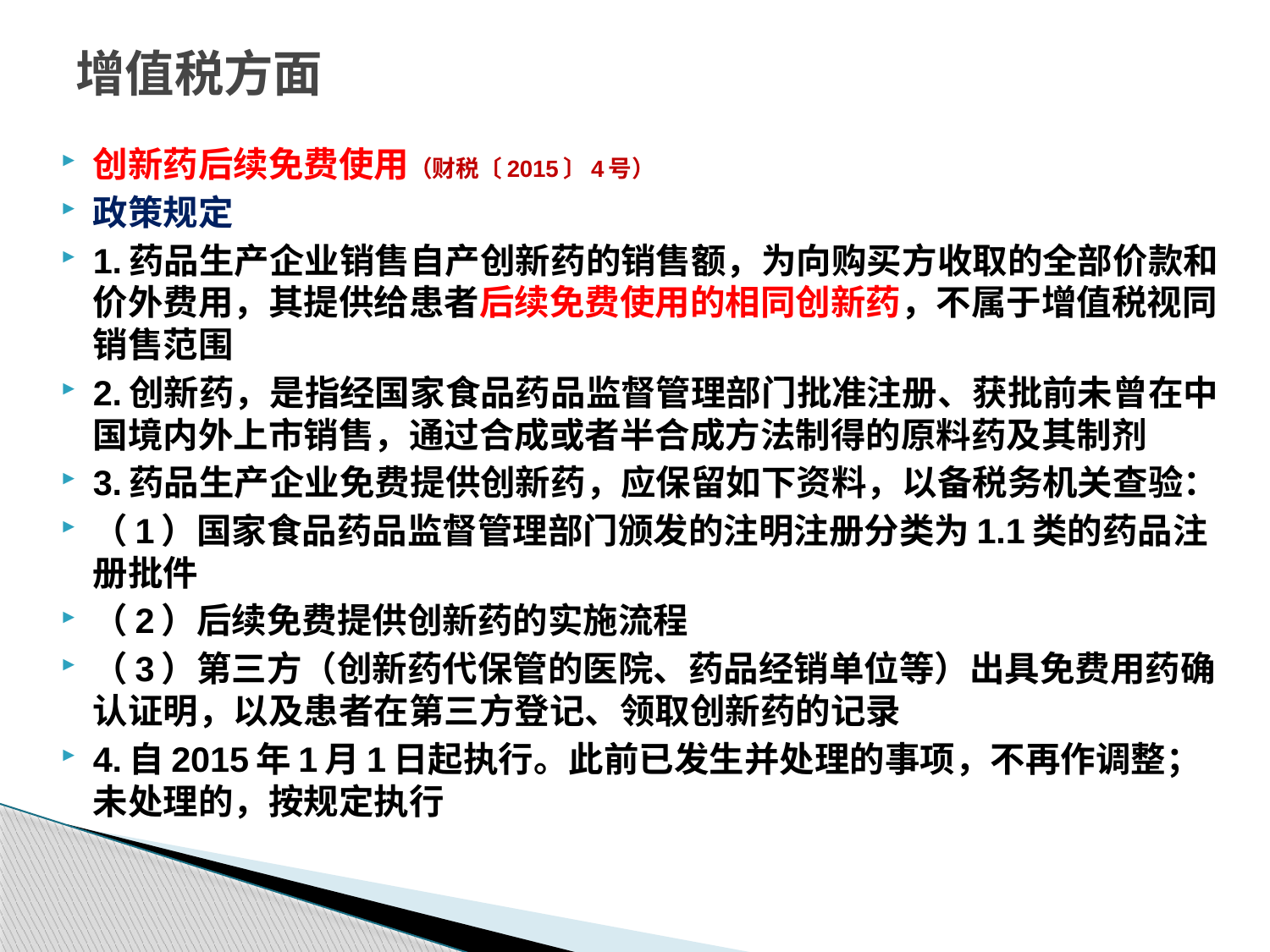

# 增值税方面
创新药后续免费使用（财税〔2015〕4号）
政策规定
1.药品生产企业销售自产创新药的销售额，为向购买方收取的全部价款和价外费用，其提供给患者后续免费使用的相同创新药，不属于增值税视同销售范围
2.创新药，是指经国家食品药品监督管理部门批准注册、获批前未曾在中国境内外上市销售，通过合成或者半合成方法制得的原料药及其制剂
3.药品生产企业免费提供创新药，应保留如下资料，以备税务机关查验：
（1）国家食品药品监督管理部门颁发的注明注册分类为1.1类的药品注册批件
（2）后续免费提供创新药的实施流程
（3）第三方（创新药代保管的医院、药品经销单位等）出具免费用药确认证明，以及患者在第三方登记、领取创新药的记录
4.自2015年1月1日起执行。此前已发生并处理的事项，不再作调整；未处理的，按规定执行